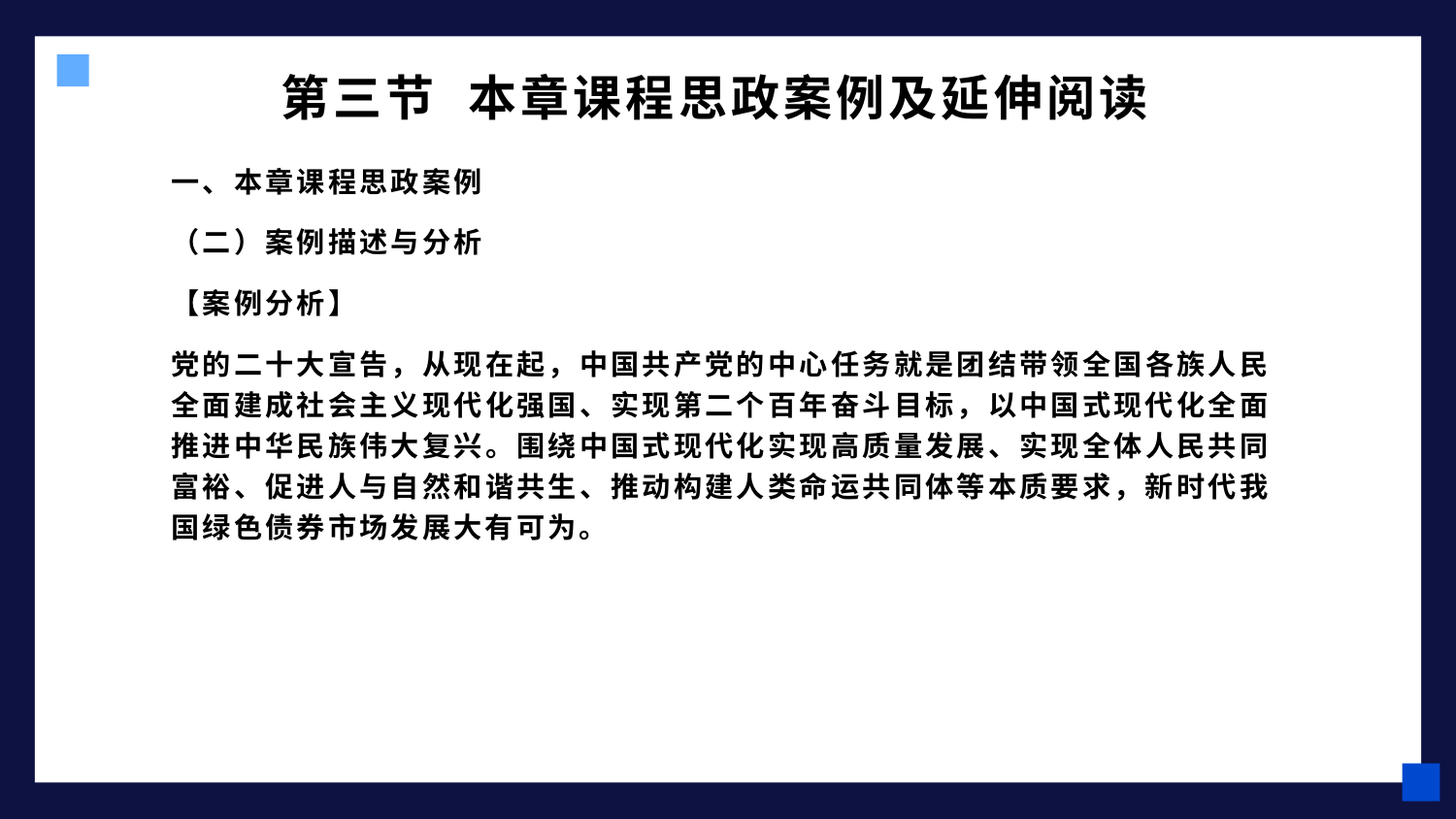

# 第三节  本章课程思政案例及延伸阅读
一、本章课程思政案例
（二）案例描述与分析
【案例分析】
党的二十大宣告，从现在起，中国共产党的中心任务就是团结带领全国各族人民全面建成社会主义现代化强国、实现第二个百年奋斗目标，以中国式现代化全面推进中华民族伟大复兴。围绕中国式现代化实现高质量发展、实现全体人民共同富裕、促进人与自然和谐共生、推动构建人类命运共同体等本质要求，新时代我国绿色债券市场发展大有可为。